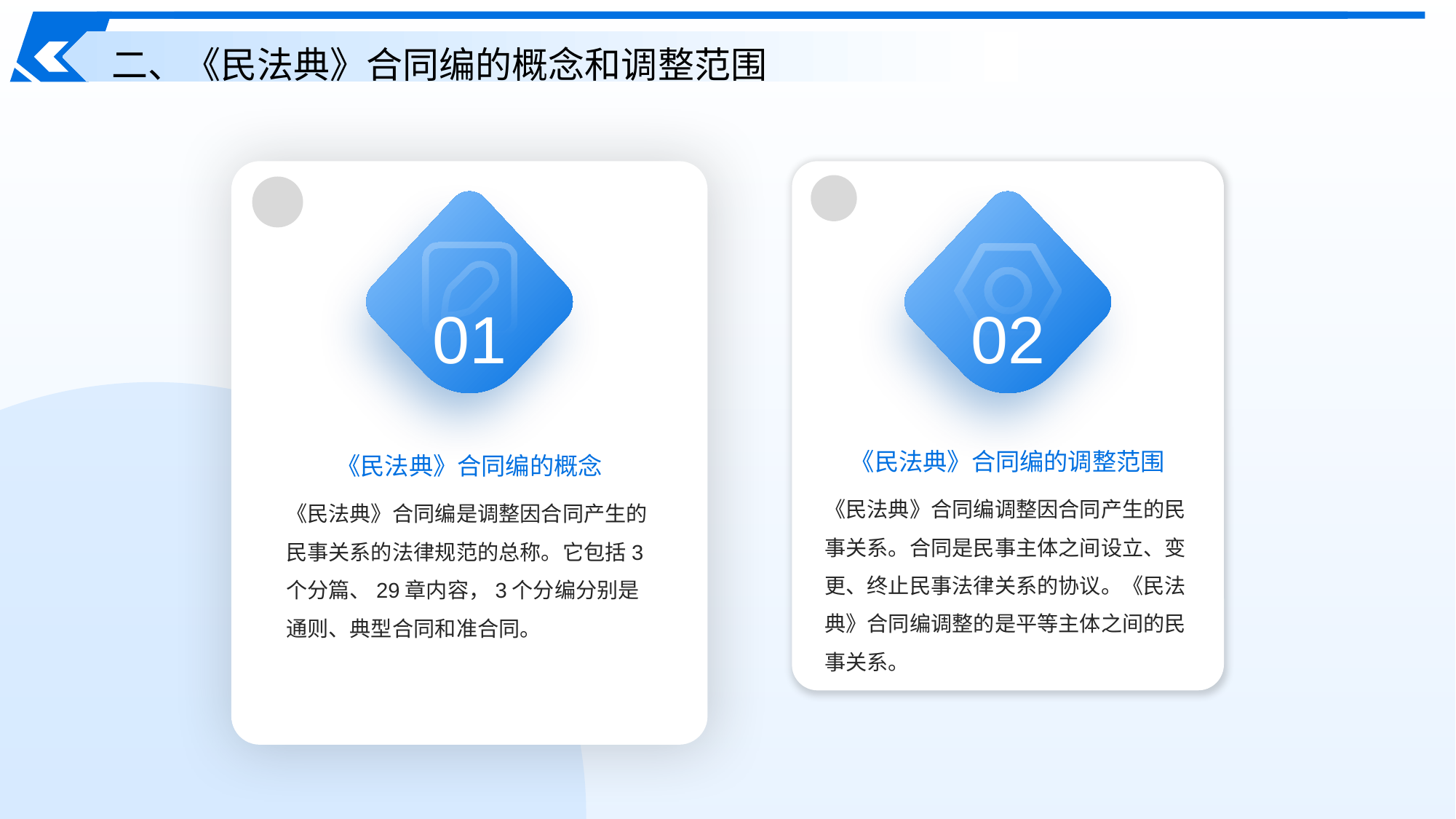

二、《民法典》合同编的概念和调整范围

01
02

《民法典》合同编的概念
《民法典》合同编的调整范围
《民法典》合同编调整因合同产生的民事关系。合同是民事主体之间设立、变更、终止民事法律关系的协议。《民法典》合同编调整的是平等主体之间的民事关系。
《民法典》合同编是调整因合同产生的民事关系的法律规范的总称。它包括3个分篇、29章内容，3个分编分别是通则、典型合同和准合同。